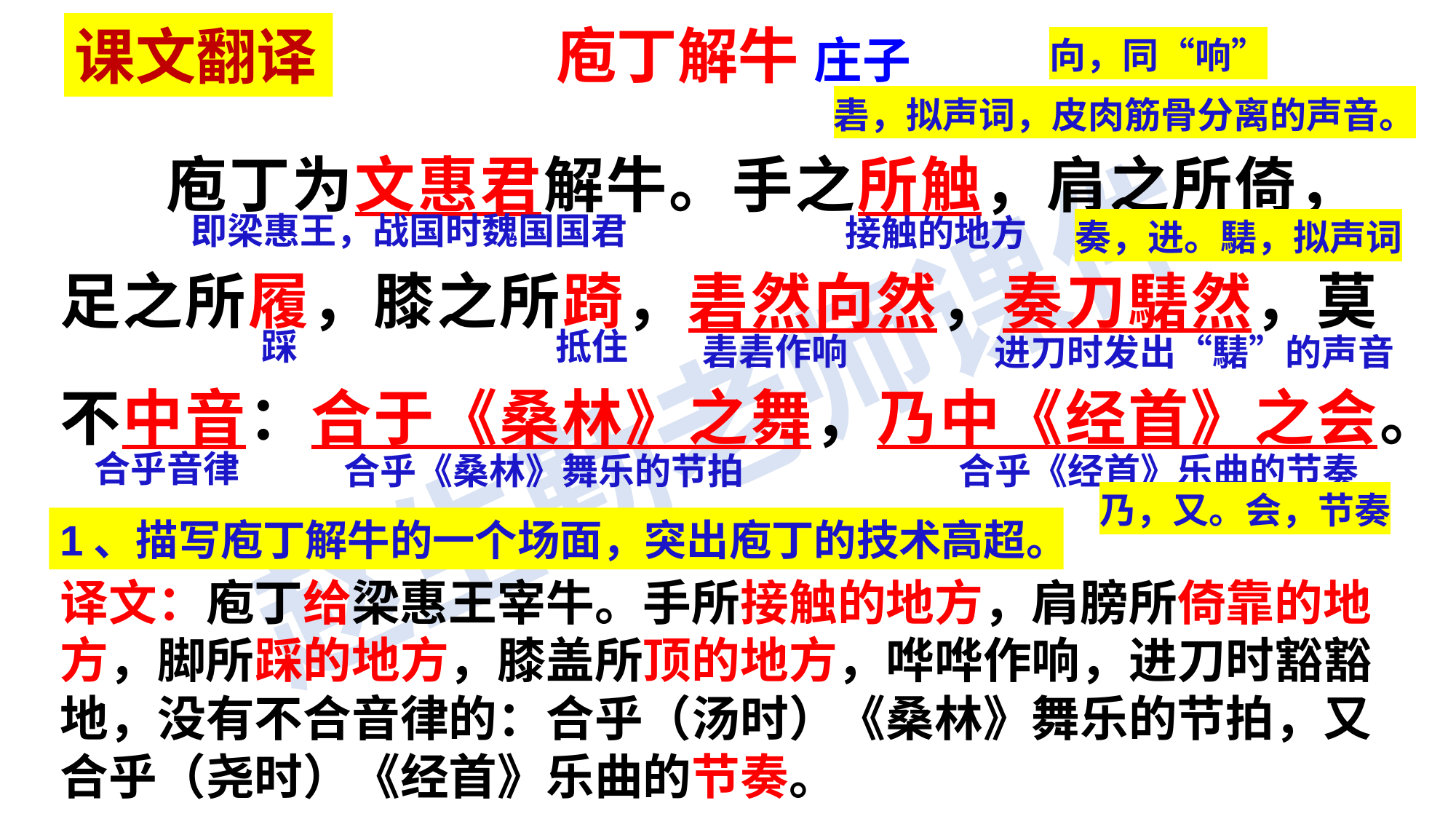

课文翻译
庖丁解牛 庄子
向，同“响”
砉，拟声词，皮肉筋骨分离的声音。
       庖丁为文惠君解牛。手之所触，肩之所倚，足之所履，膝之所踦，砉然向然，奏刀騞然，莫不中音：合于《桑林》之舞，乃中《经首》之会。
即梁惠王，战国时魏国国君
接触的地方
奏，进。騞，拟声词
踩
抵住
砉砉作响
进刀时发出“騞”的声音
合乎音律
合乎《桑林》舞乐的节拍
合乎《经首》乐曲的节奏
乃，又。会，节奏
1、描写庖丁解牛的一个场面，突出庖丁的技术高超。
译文：庖丁给梁惠王宰牛。手所接触的地方，肩膀所倚靠的地方，脚所踩的地方，膝盖所顶的地方，哗哗作响，进刀时豁豁地，没有不合音律的：合乎（汤时）《桑林》舞乐的节拍，又合乎（尧时）《经首》乐曲的节奏。